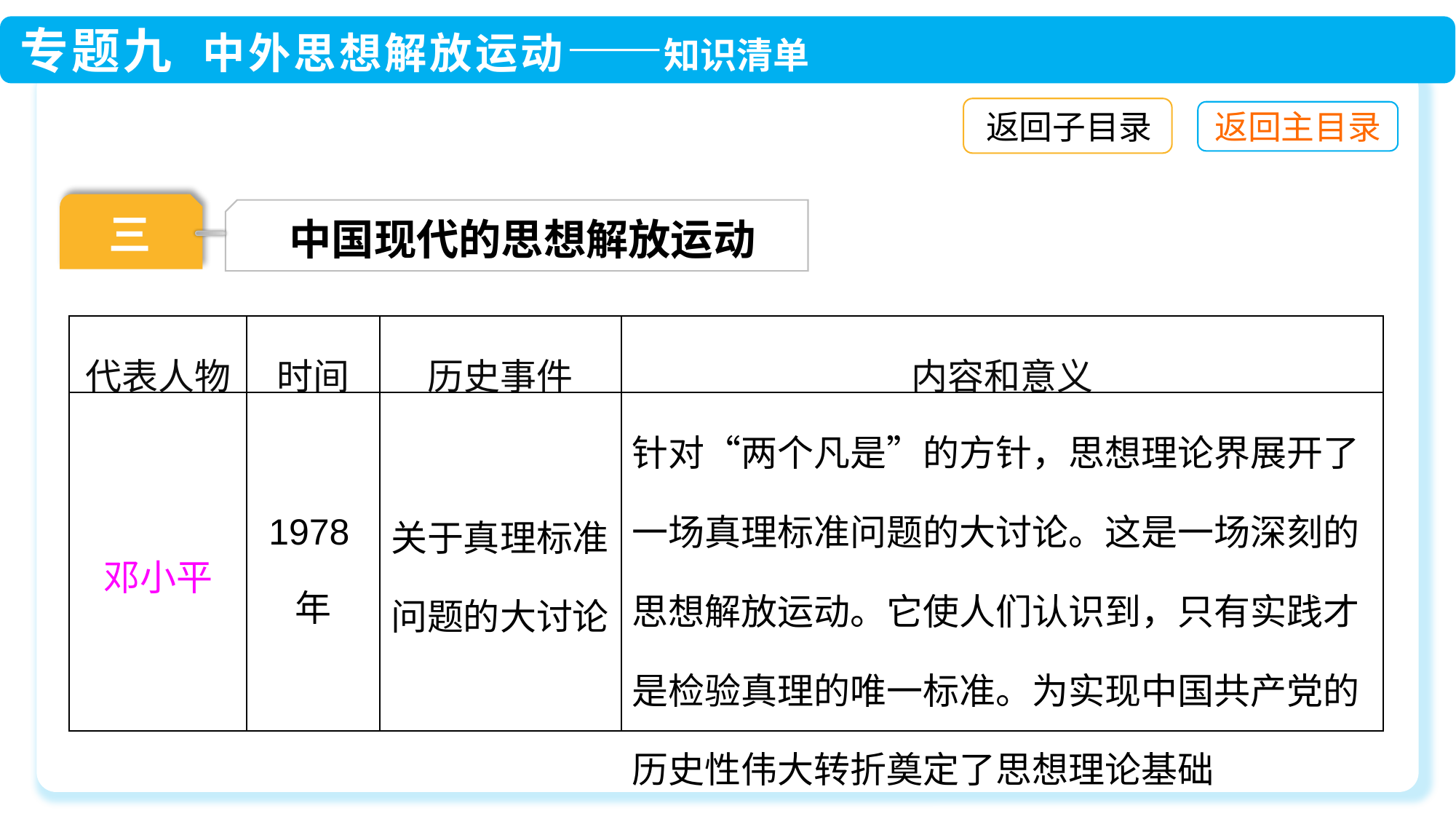

返回子目录
三
中国现代的思想解放运动

| 代表人物 | 时间 | 历史事件 | 内容和意义 |
| --- | --- | --- | --- |
| 邓小平 | 1978年 | 关于真理标准问题的大讨论 | 针对“两个凡是”的方针，思想理论界展开了一场真理标准问题的大讨论。这是一场深刻的思想解放运动。它使人们认识到，只有实践才是检验真理的唯一标准。为实现中国共产党的历史性伟大转折奠定了思想理论基础 |